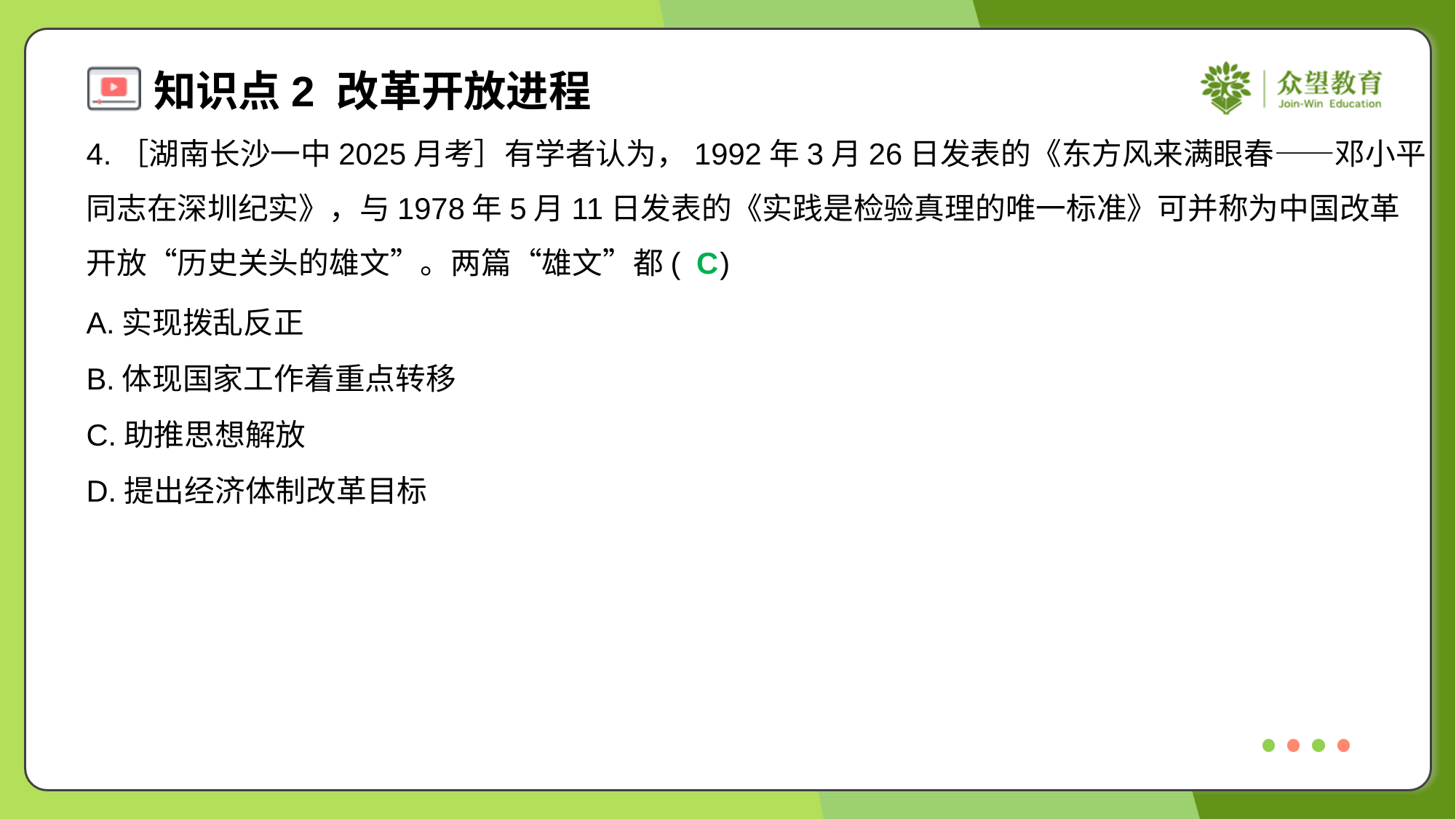

4.［湖南长沙一中2025月考］有学者认为，1992年3月26日发表的《东方风来满眼春——邓小平
同志在深圳纪实》，与1978年5月11日发表的《实践是检验真理的唯一标准》可并称为中国改革
开放“历史关头的雄文”。两篇“雄文”都(     )
C
A.实现拨乱反正
B.体现国家工作着重点转移
C.助推思想解放
D.提出经济体制改革目标